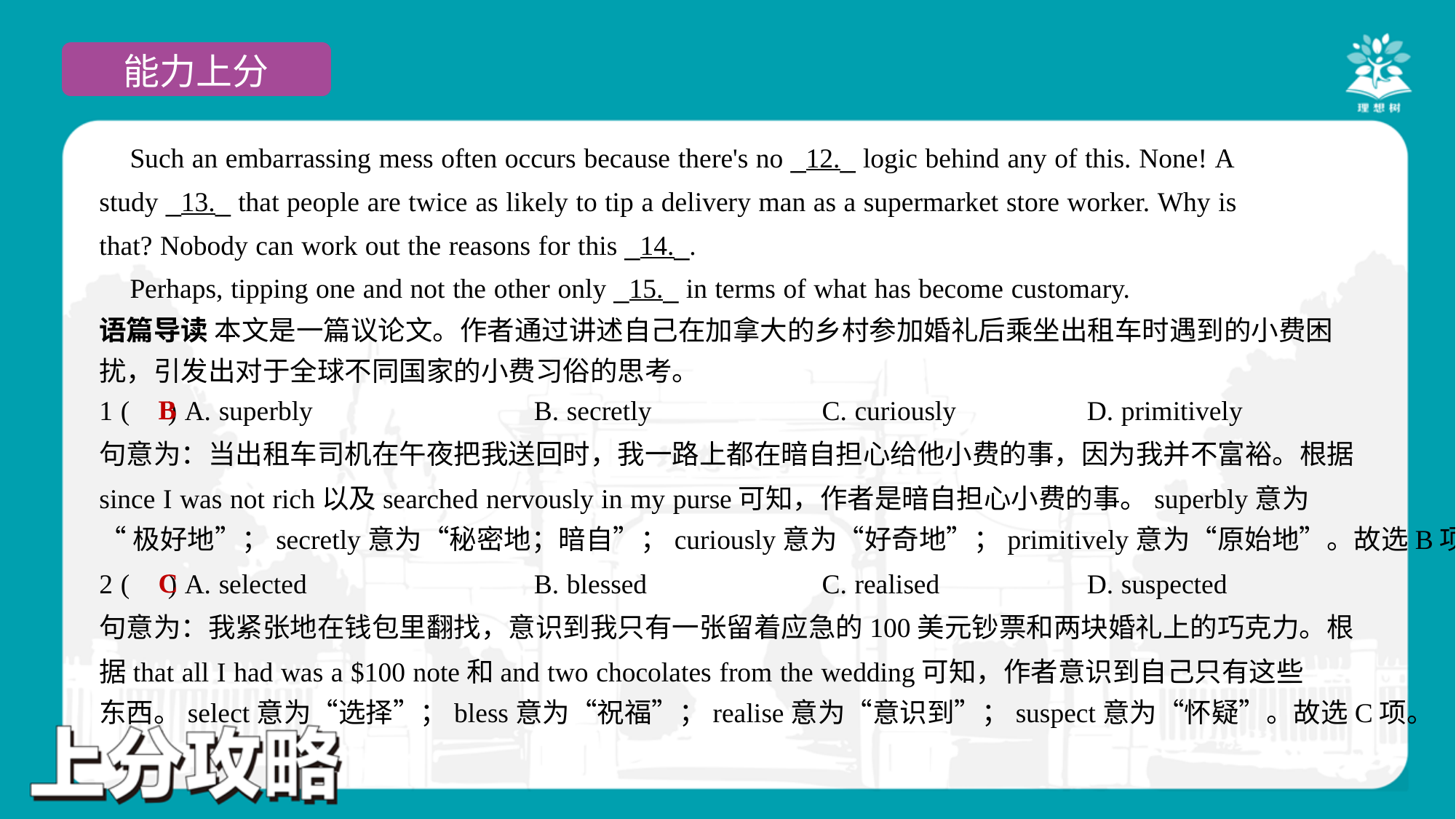

Such an embarrassing mess often occurs because there's no _12._ logic behind any of this. None! A
study _13._ that people are twice as likely to tip a delivery man as a supermarket store worker. Why is
that? Nobody can work out the reasons for this _14._.
    Perhaps, tipping one and not the other only _15._ in terms of what has become customary.#5
语篇导读 本文是一篇议论文。作者通过讲述自己在加拿大的乡村参加婚礼后乘坐出租车时遇到的小费困
扰，引发出对于全球不同国家的小费习俗的思考。
B
1 (     ) A. superbly	B. secretly	C. curiously	D. primitively
句意为：当出租车司机在午夜把我送回时，我一路上都在暗自担心给他小费的事，因为我并不富裕。根据
since I was not rich以及searched nervously in my purse可知，作者是暗自担心小费的事。superbly意为
“极好地”；secretly意为“秘密地；暗自”；curiously意为“好奇地”；primitively意为“原始地”。故选B项。
C
2 (     ) A. selected	B. blessed	C. realised	D. suspected
句意为：我紧张地在钱包里翻找，意识到我只有一张留着应急的100美元钞票和两块婚礼上的巧克力。根
据that all I had was a $100 note和and two chocolates from the wedding可知，作者意识到自己只有这些
东西。select意为“选择”；bless意为“祝福”；realise意为“意识到”；suspect意为“怀疑”。故选C项。